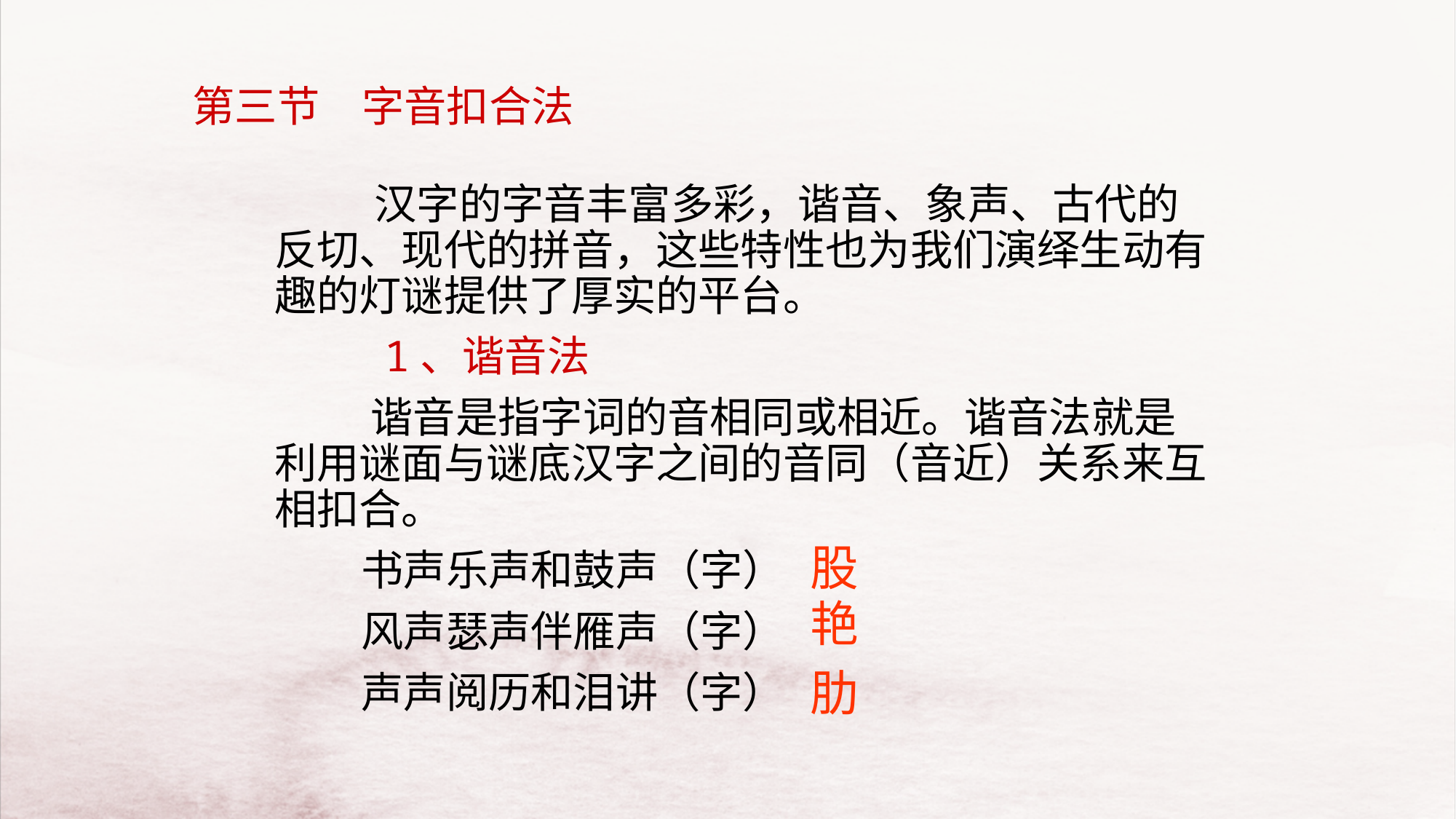

第三节　字音扣合法

　　　汉字的字音丰富多彩，谐音、象声、古代的反切、现代的拼音，这些特性也为我们演绎生动有趣的灯谜提供了厚实的平台。
　　　1、谐音法
            谐音是指字词的音相同或相近。谐音法就是利用谜面与谜底汉字之间的音同（音近）关系来互相扣合。
           书声乐声和鼓声（字）
           风声瑟声伴雁声（字）
           声声阅历和泪讲（字）
股
艳
肋